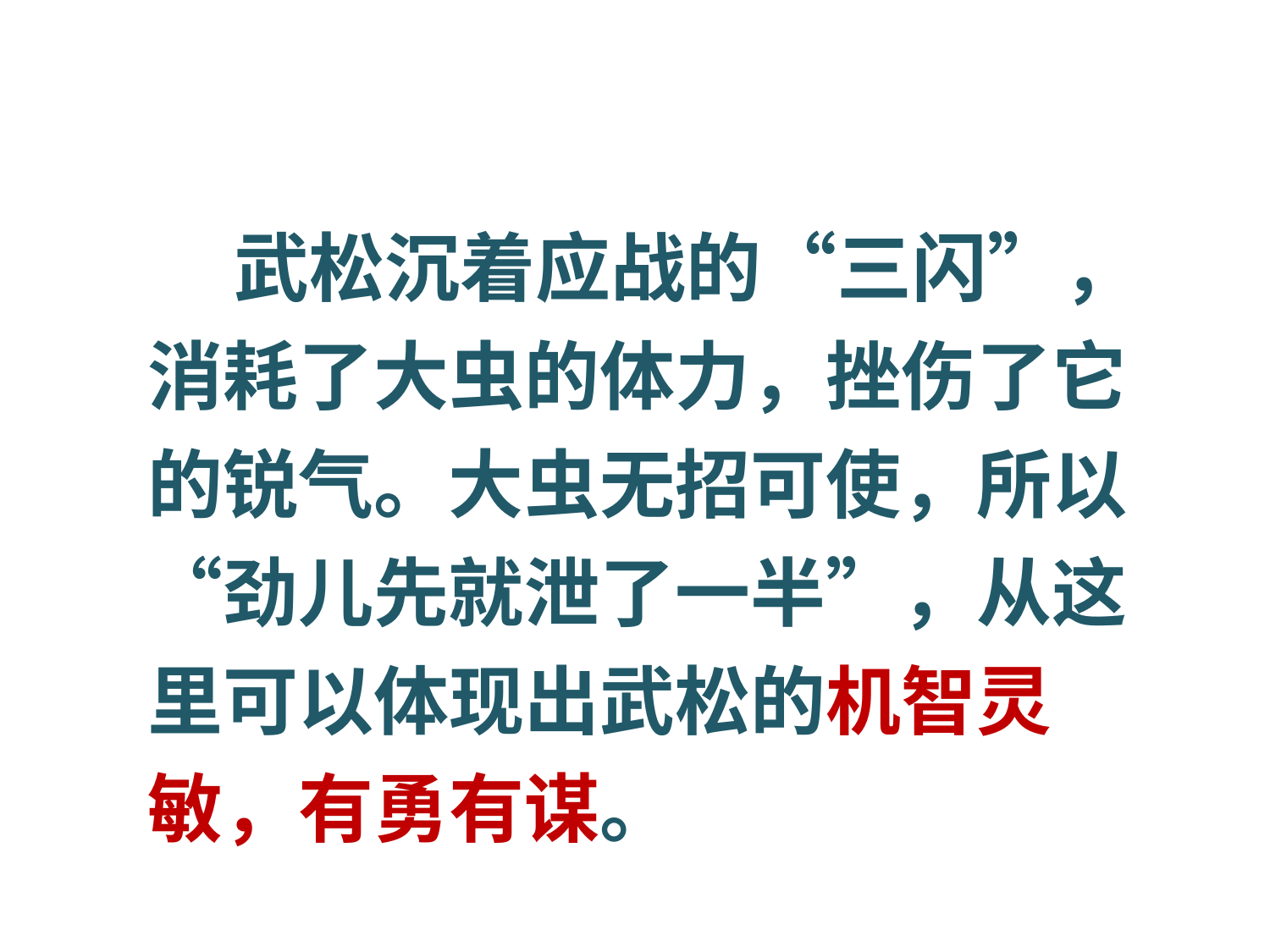

武松沉着应战的“三闪”，消耗了大虫的体力，挫伤了它的锐气。大虫无招可使，所以“劲儿先就泄了一半”，从这里可以体现出武松的机智灵敏，有勇有谋。